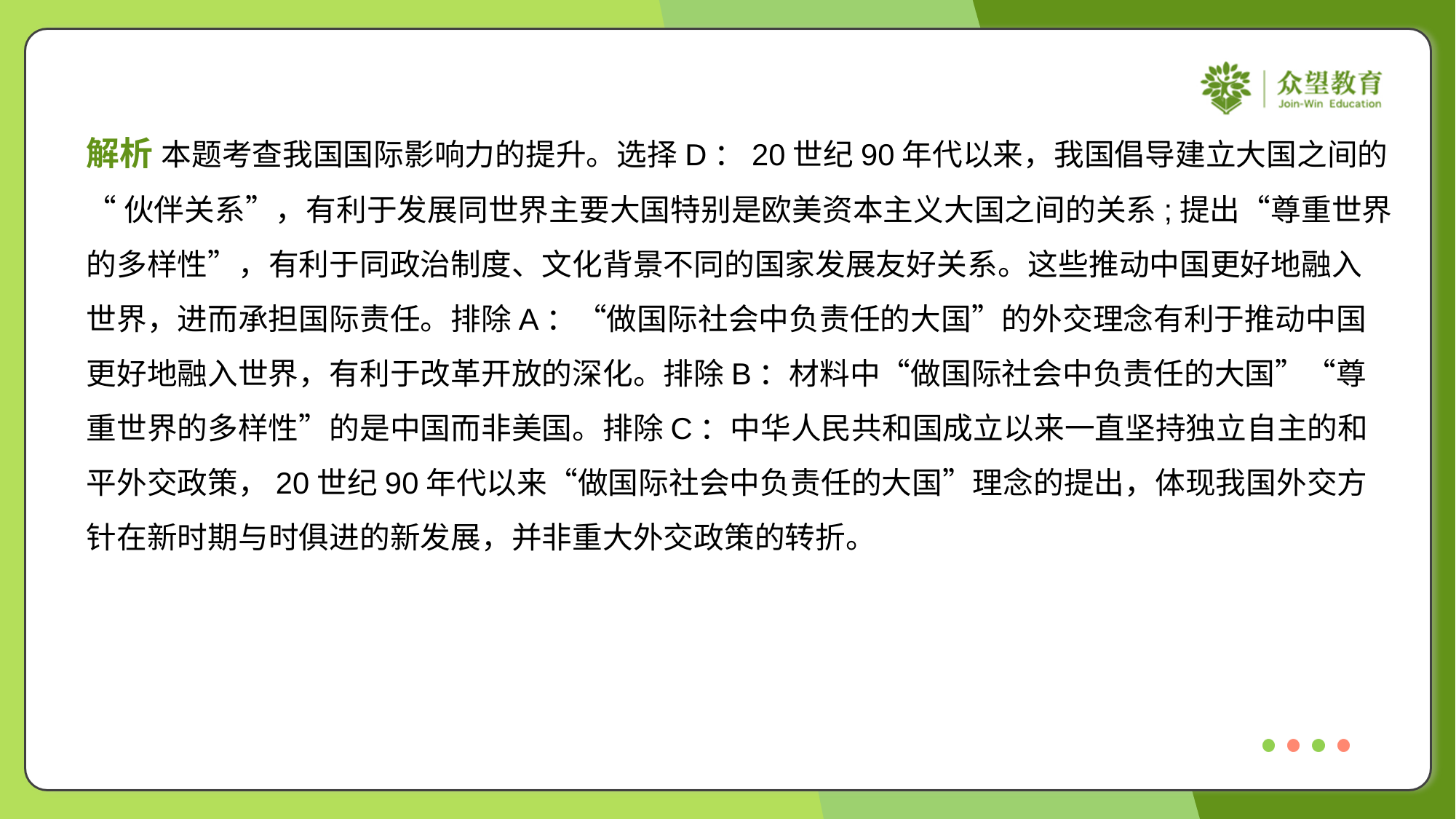

解析 本题考查我国国际影响力的提升。选择D：20世纪90年代以来，我国倡导建立大国之间的
“伙伴关系”，有利于发展同世界主要大国特别是欧美资本主义大国之间的关系;提出“尊重世界
的多样性”，有利于同政治制度、文化背景不同的国家发展友好关系。这些推动中国更好地融入
世界，进而承担国际责任。排除A：“做国际社会中负责任的大国”的外交理念有利于推动中国
更好地融入世界，有利于改革开放的深化。排除B：材料中“做国际社会中负责任的大国”“尊
重世界的多样性”的是中国而非美国。排除C：中华人民共和国成立以来一直坚持独立自主的和
平外交政策，20世纪90年代以来“做国际社会中负责任的大国”理念的提出，体现我国外交方
针在新时期与时俱进的新发展，并非重大外交政策的转折。